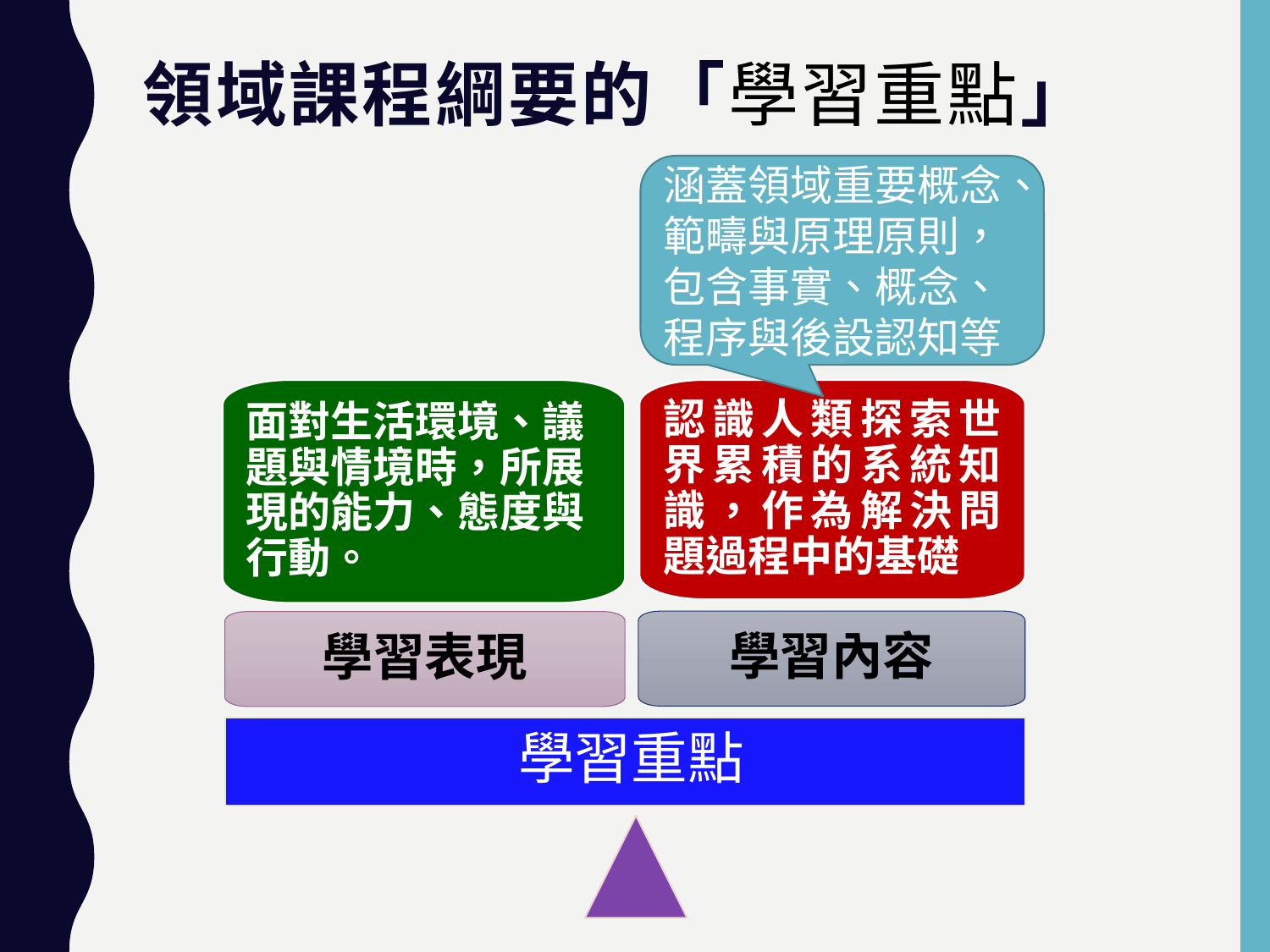

# 領域課程綱要的「學習重點」
涵蓋領域重要概念、範疇與原理原則，包含事實、概念、程序與後設認知等
面對生活環境、議題與情境時，所展現的能力、態度與行動。
認識人類探索世界累積的系統知識，作為解決問題過程中的基礎
學習內容
學習表現

學習重點